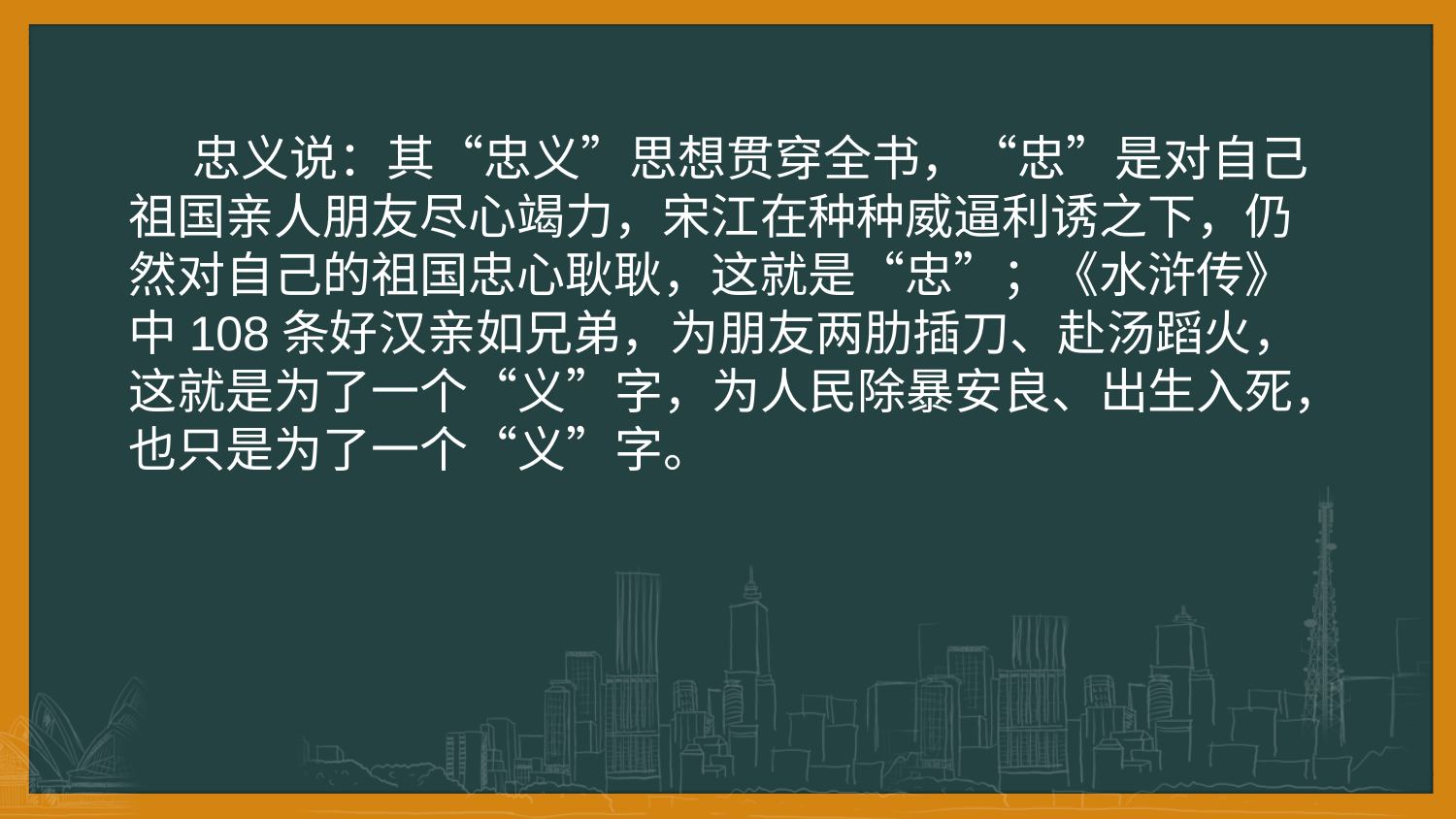

忠义说：其“忠义”思想贯穿全书，“忠”是对自己祖国亲人朋友尽心竭力，宋江在种种威逼利诱之下，仍然对自己的祖国忠心耿耿，这就是“忠”；《水浒传》中108条好汉亲如兄弟，为朋友两肋插刀、赴汤蹈火，这就是为了一个“义”字，为人民除暴安良、出生入死，也只是为了一个“义”字。